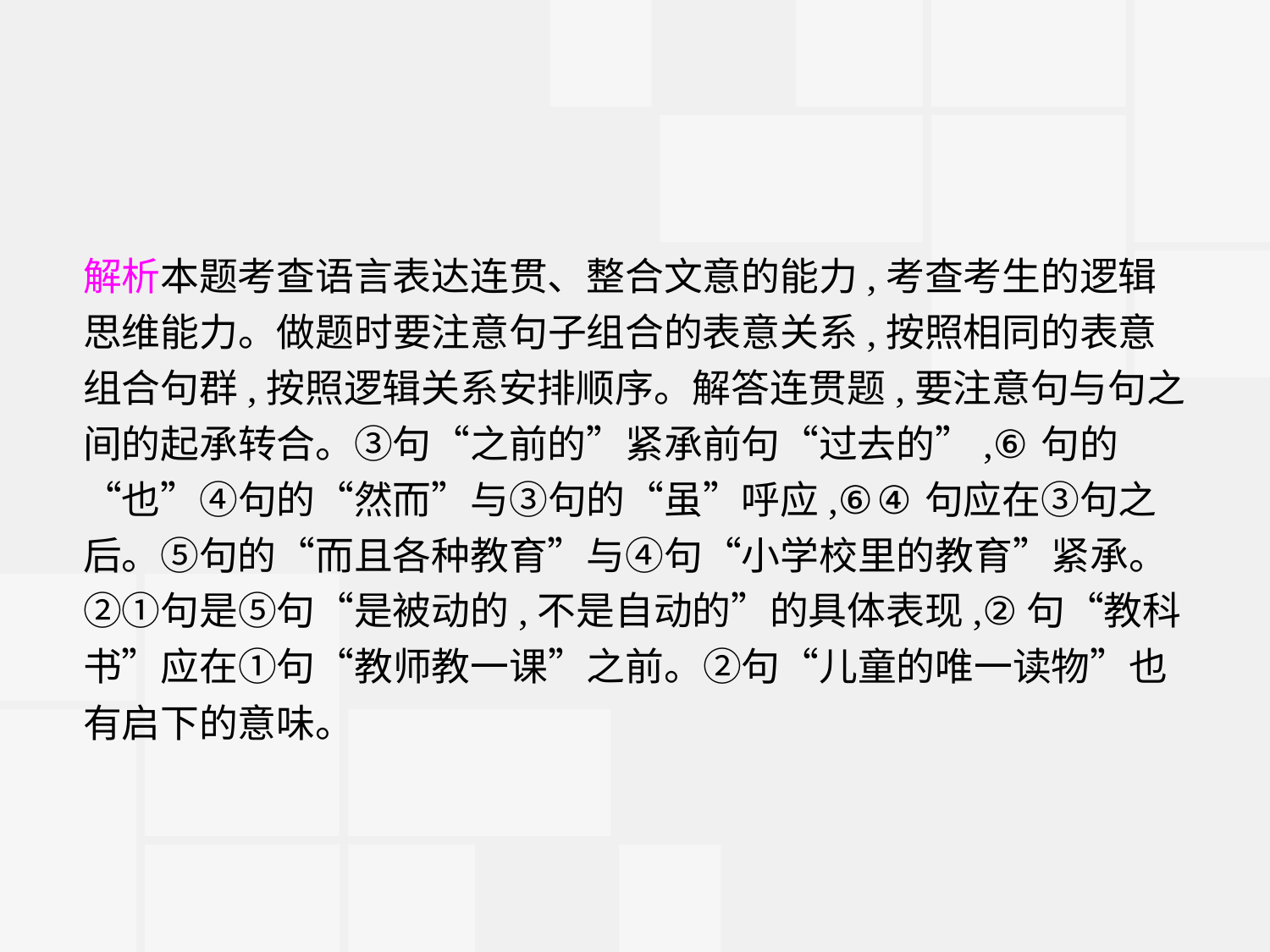

解析本题考查语言表达连贯、整合文意的能力,考查考生的逻辑思维能力。做题时要注意句子组合的表意关系,按照相同的表意组合句群,按照逻辑关系安排顺序。解答连贯题,要注意句与句之间的起承转合。③句“之前的”紧承前句“过去的”,⑥句的“也”④句的“然而”与③句的“虽”呼应,⑥④句应在③句之后。⑤句的“而且各种教育”与④句“小学校里的教育”紧承。②①句是⑤句“是被动的,不是自动的”的具体表现,②句“教科书”应在①句“教师教一课”之前。②句“儿童的唯一读物”也有启下的意味。